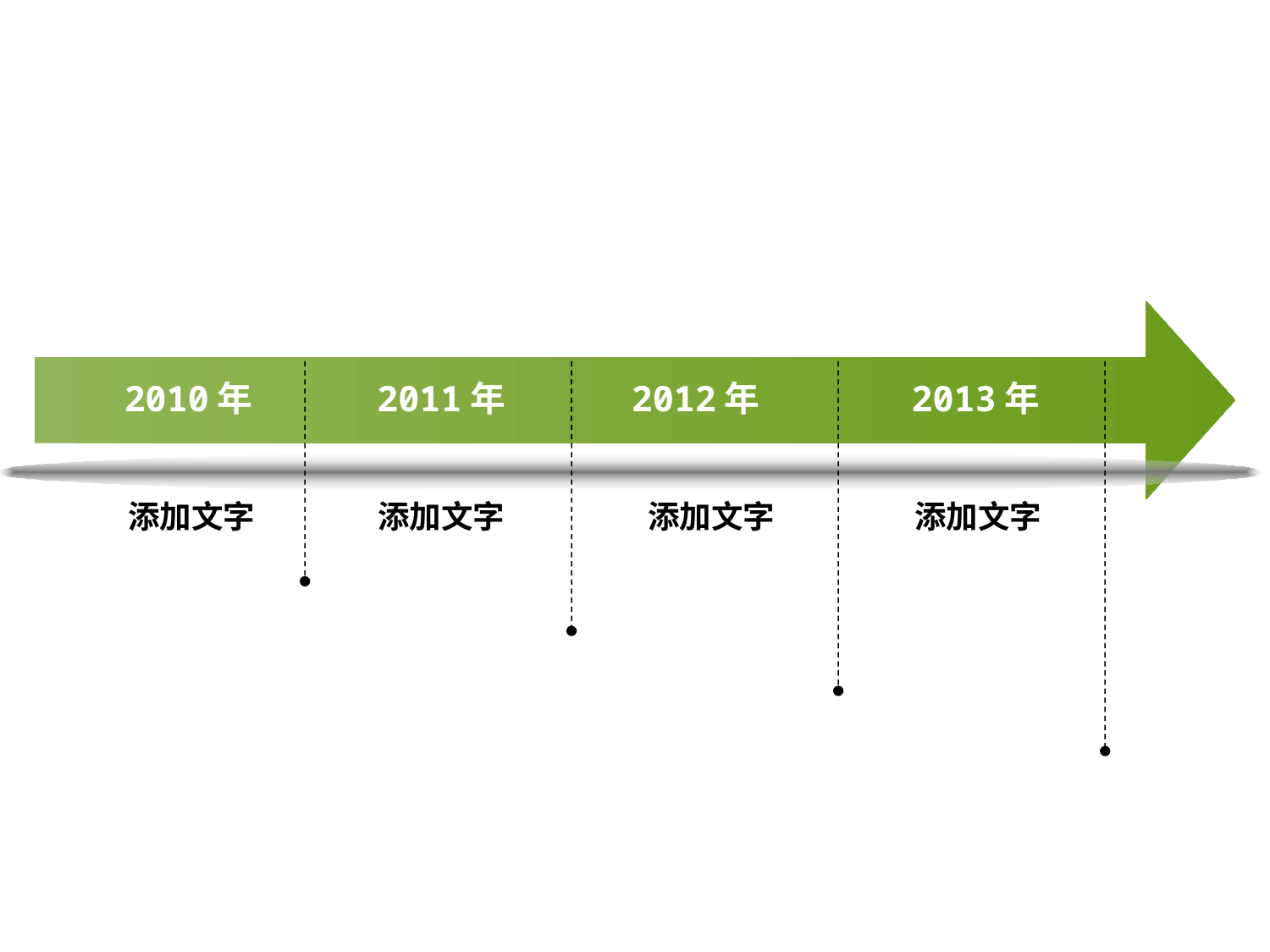

2010年
2011年
2012年
2013年

添加文字
添加文字
添加文字
添加文字